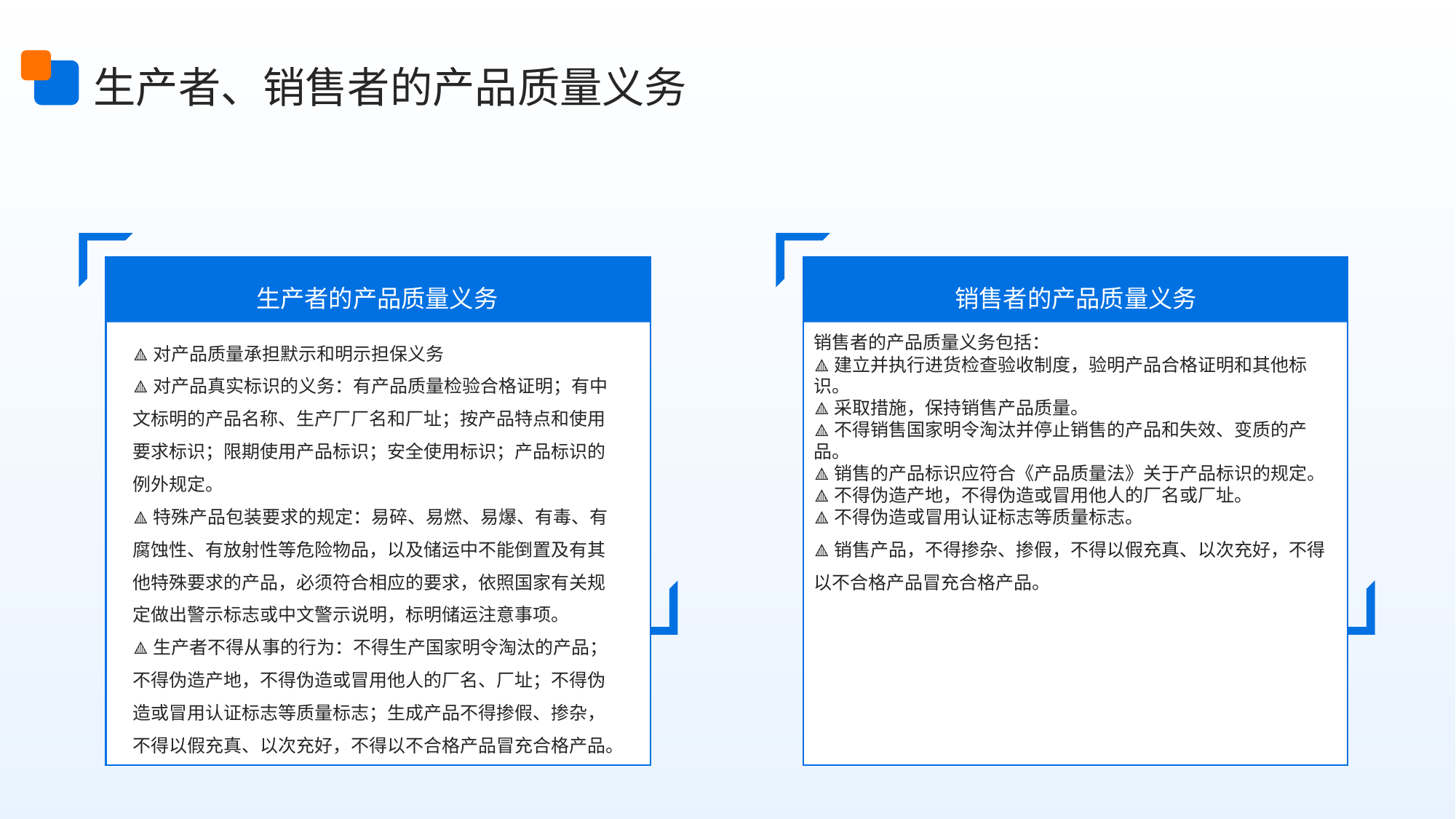

生产者、销售者的产品质量义务

生产者的产品质量义务
销售者的产品质量义务
🔺对产品质量承担默示和明示担保义务
🔺对产品真实标识的义务：有产品质量检验合格证明；有中文标明的产品名称、生产厂厂名和厂址；按产品特点和使用要求标识；限期使用产品标识；安全使用标识；产品标识的例外规定。
🔺特殊产品包装要求的规定：易碎、易燃、易爆、有毒、有腐蚀性、有放射性等危险物品，以及储运中不能倒置及有其他特殊要求的产品，必须符合相应的要求，依照国家有关规定做出警示标志或中文警示说明，标明储运注意事项。
🔺生产者不得从事的行为：不得生产国家明令淘汰的产品；不得伪造产地，不得伪造或冒用他人的厂名、厂址；不得伪造或冒用认证标志等质量标志；生成产品不得掺假、掺杂，不得以假充真、以次充好，不得以不合格产品冒充合格产品。
销售者的产品质量义务包括：
🔺建立并执行进货检查验收制度，验明产品合格证明和其他标识。
🔺采取措施，保持销售产品质量。
🔺不得销售国家明令淘汰并停止销售的产品和失效、变质的产品。
🔺销售的产品标识应符合《产品质量法》关于产品标识的规定。
🔺不得伪造产地，不得伪造或冒用他人的厂名或厂址。
🔺不得伪造或冒用认证标志等质量标志。
🔺销售产品，不得掺杂、掺假，不得以假充真、以次充好，不得以不合格产品冒充合格产品。